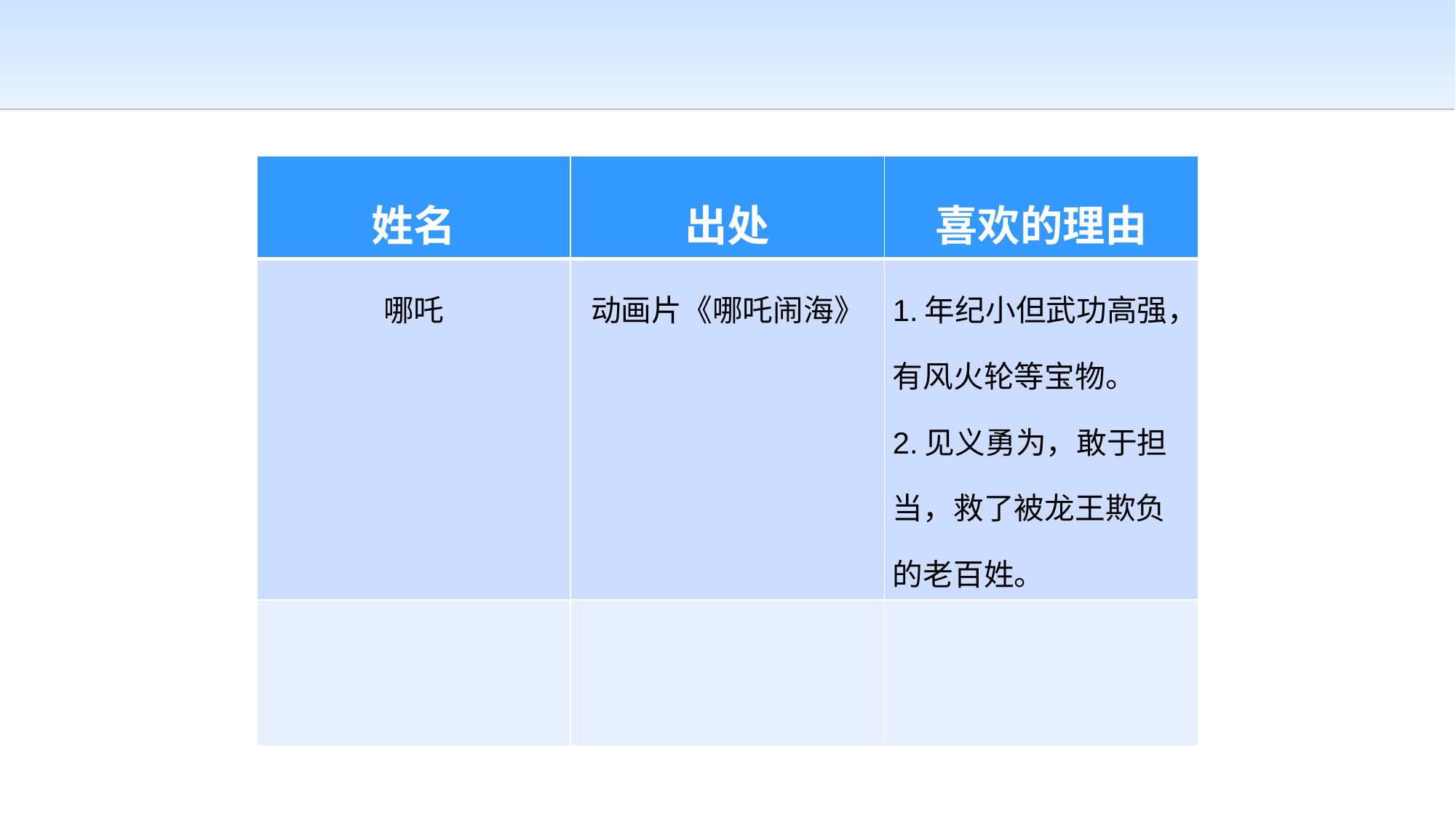

| 姓名 | 出处 | 喜欢的理由 |
| --- | --- | --- |
| 哪吒 | 动画片《哪吒闹海》 | 1.年纪小但武功高强，有风火轮等宝物。 2.见义勇为，敢于担当，救了被龙王欺负的老百姓。 |
|  |  |  |